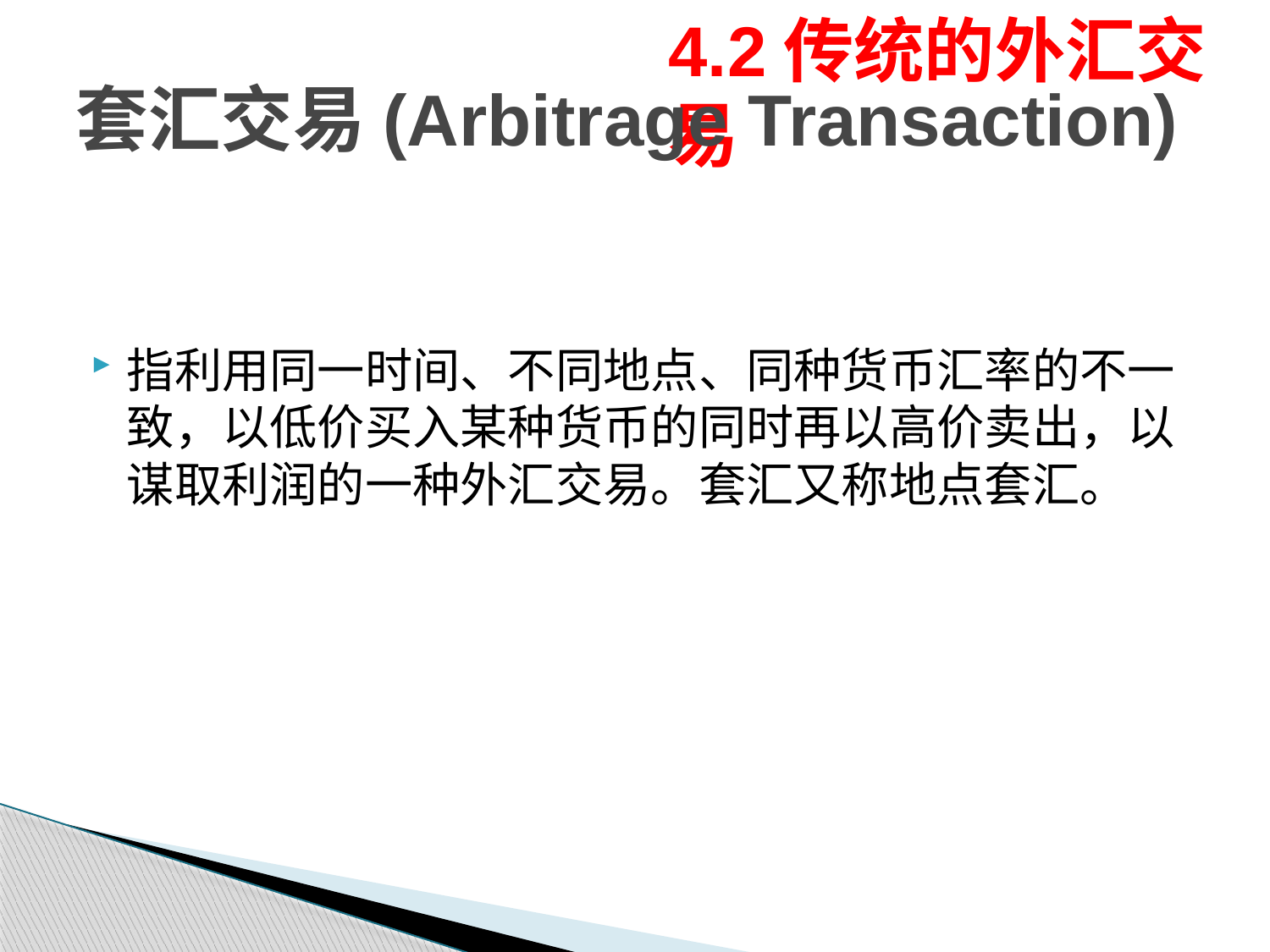

# 套汇交易(Arbitrage Transaction)

指利用同一时间、不同地点、同种货币汇率的不一致，以低价买入某种货币的同时再以高价卖出，以谋取利润的一种外汇交易。套汇又称地点套汇。